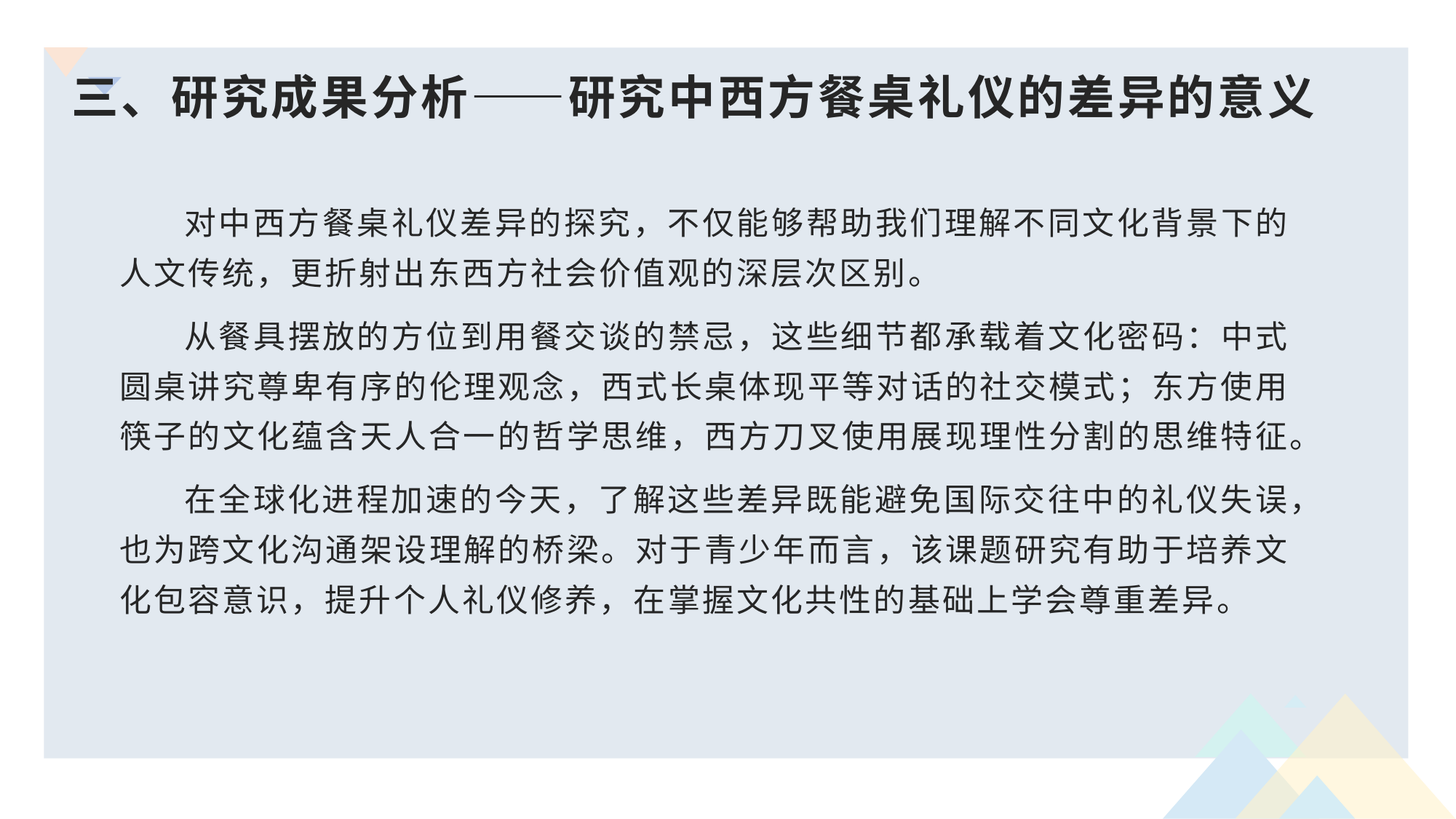

# 三、研究成果分析——研究中西方餐桌礼仪的差异的意义
      对中西方餐桌礼仪差异的探究，不仅能够帮助我们理解不同文化背景下的人文传统，更折射出东西方社会价值观的深层次区别。
      从餐具摆放的方位到用餐交谈的禁忌，这些细节都承载着文化密码：中式圆桌讲究尊卑有序的伦理观念，西式长桌体现平等对话的社交模式；东方使用筷子的文化蕴含天人合一的哲学思维，西方刀叉使用展现理性分割的思维特征。
      在全球化进程加速的今天，了解这些差异既能避免国际交往中的礼仪失误，也为跨文化沟通架设理解的桥梁。对于青少年而言，该课题研究有助于培养文化包容意识，提升个人礼仪修养，在掌握文化共性的基础上学会尊重差异。